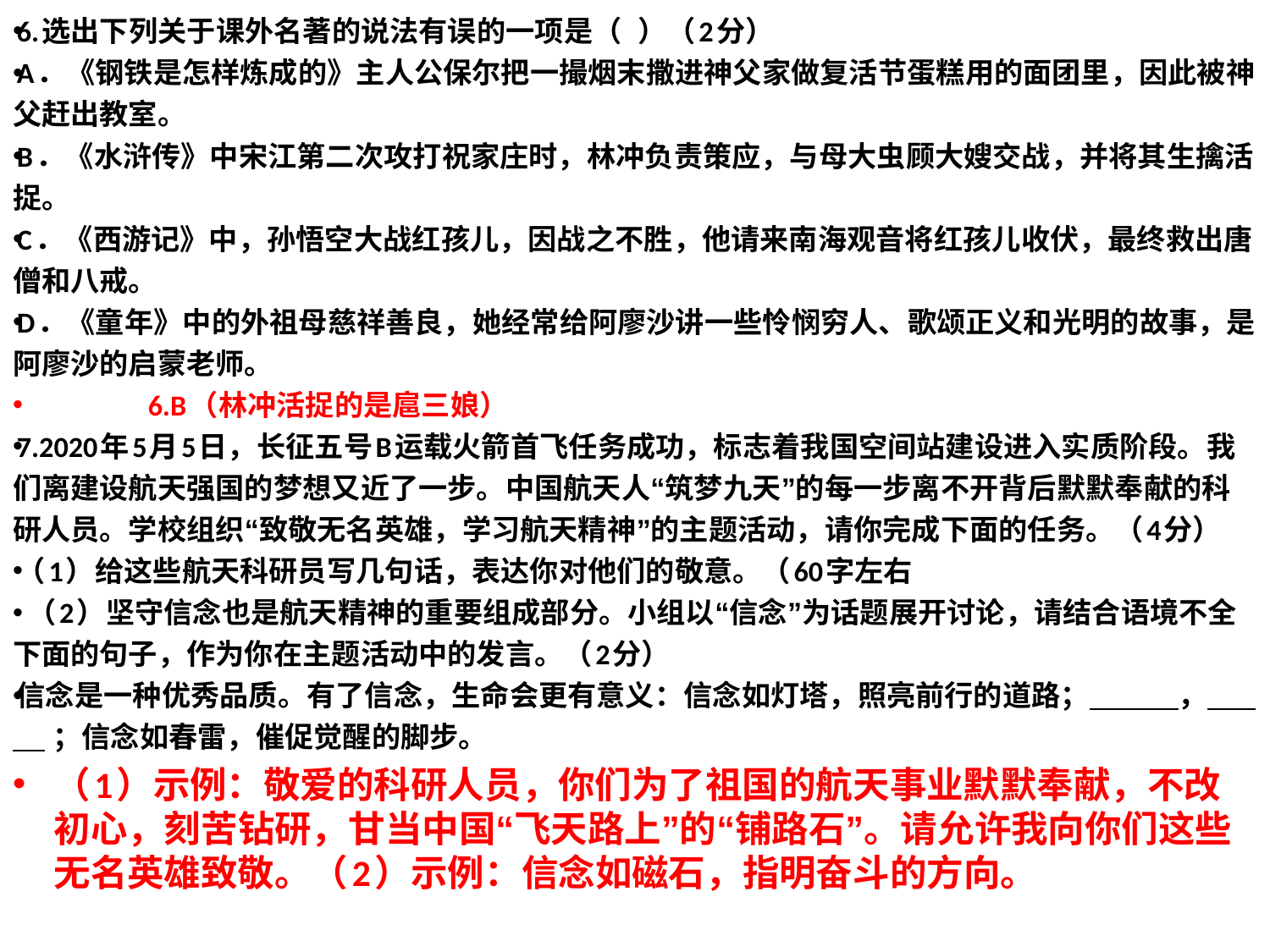

6.选出下列关于课外名著的说法有误的一项是（  ）（2分）
A．《钢铁是怎样炼成的》主人公保尔把一撮烟末撒进神父家做复活节蛋糕用的面团里，因此被神父赶出教室。
B．《水浒传》中宋江第二次攻打祝家庄时，林冲负责策应，与母大虫顾大嫂交战，并将其生擒活捉。
C．《西游记》中，孙悟空大战红孩儿，因战之不胜，他请来南海观音将红孩儿收伏，最终救出唐僧和八戒。
D．《童年》中的外祖母慈祥善良，她经常给阿廖沙讲一些怜悯穷人、歌颂正义和光明的故事，是阿廖沙的启蒙老师。
                    6.B（林冲活捉的是扈三娘）
7.2020年5月5日，长征五号B运载火箭首飞任务成功，标志着我国空间站建设进入实质阶段。我们离建设航天强国的梦想又近了一步。中国航天人“筑梦九天”的每一步离不开背后默默奉献的科研人员。学校组织“致敬无名英雄，学习航天精神”的主题活动，请你完成下面的任务。（4分）
（1）给这些航天科研员写几句话，表达你对他们的敬意。（60字左右
 （2）坚守信念也是航天精神的重要组成部分。小组以“信念”为话题展开讨论，请结合语境不全下面的句子，作为你在主题活动中的发言。（2分）
信念是一种优秀品质。有了信念，生命会更有意义：信念如灯塔，照亮前行的道路；           ，           ；信念如春雷，催促觉醒的脚步。
（1）示例：敬爱的科研人员，你们为了祖国的航天事业默默奉献，不改初心，刻苦钻研，甘当中国“飞天路上”的“铺路石”。请允许我向你们这些无名英雄致敬。（2）示例：信念如磁石，指明奋斗的方向。
#